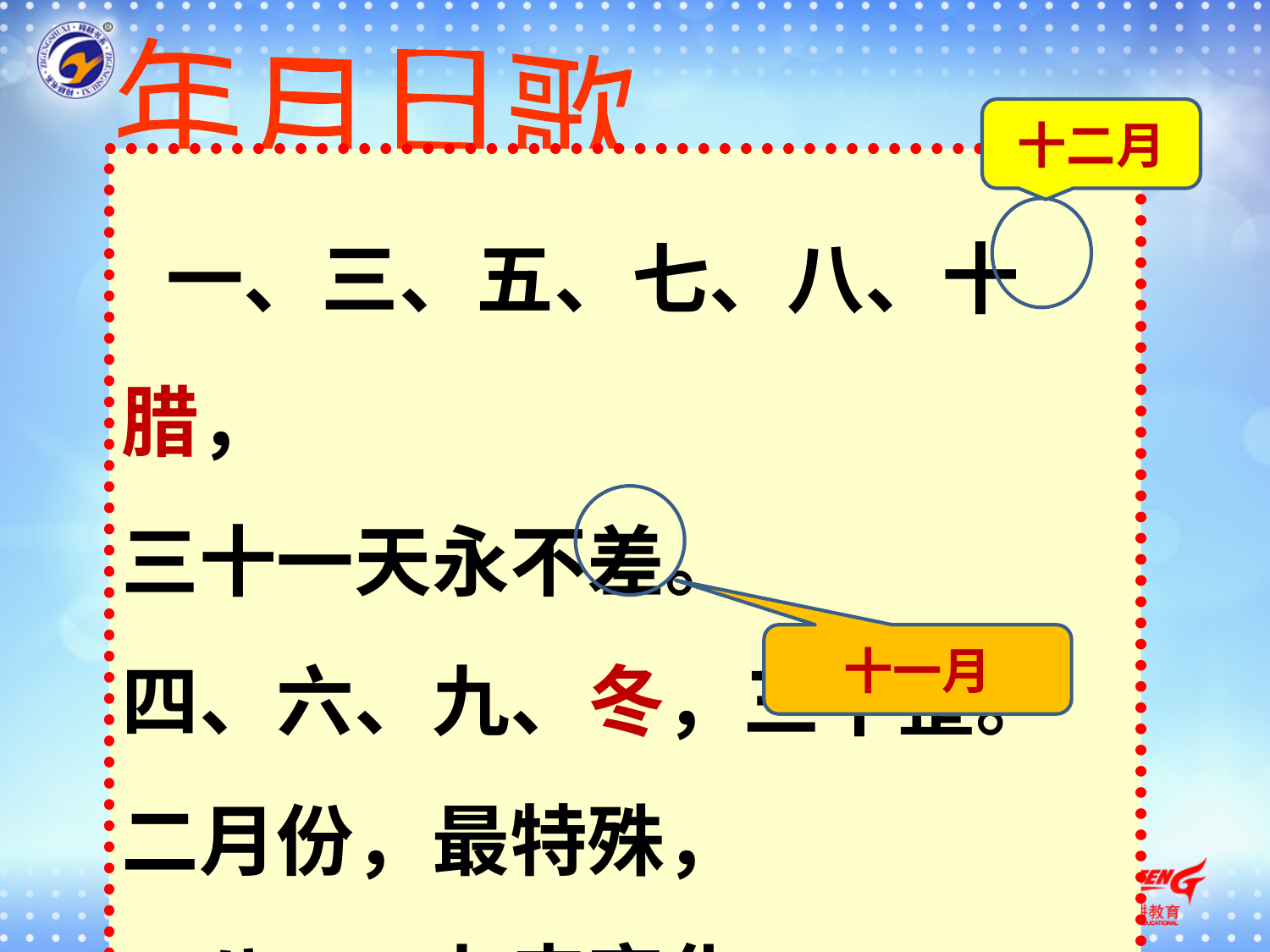

年月日歌
十二月

 一、三、五、七、八、十腊，
三十一天永不差。
四、六、九、冬，三十整。
二月份，最特殊，
二八、二九来变化。

十一月